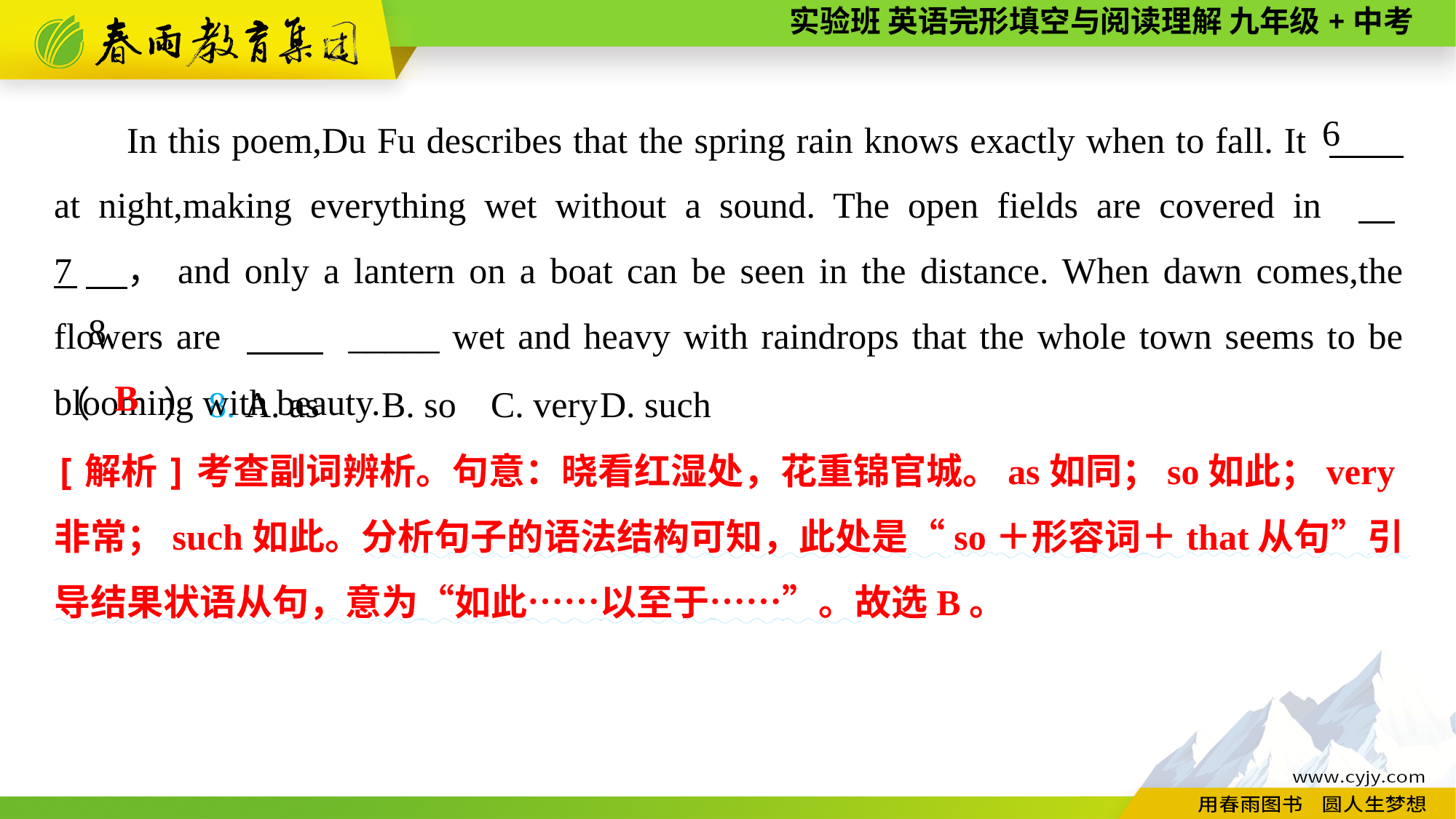

In this poem,Du Fu describes that the spring rain knows exactly when to fall. It 　　 at night,making everything wet without a sound. The open fields are covered in 　7　，and only a lantern on a boat can be seen in the distance. When dawn comes,the flowers are 　　 _____ wet and heavy with raindrops that the whole town seems to be blooming with beauty.
6
8
（　　）8. A. as	B. so	C. very	D. such
B
[解析]考查副词辨析。句意：晓看红湿处，花重锦官城。as如同；so如此；very非常；such如此。分析句子的语法结构可知，此处是“so＋形容词＋that从句”引导结果状语从句，意为“如此……以至于……”。故选B。